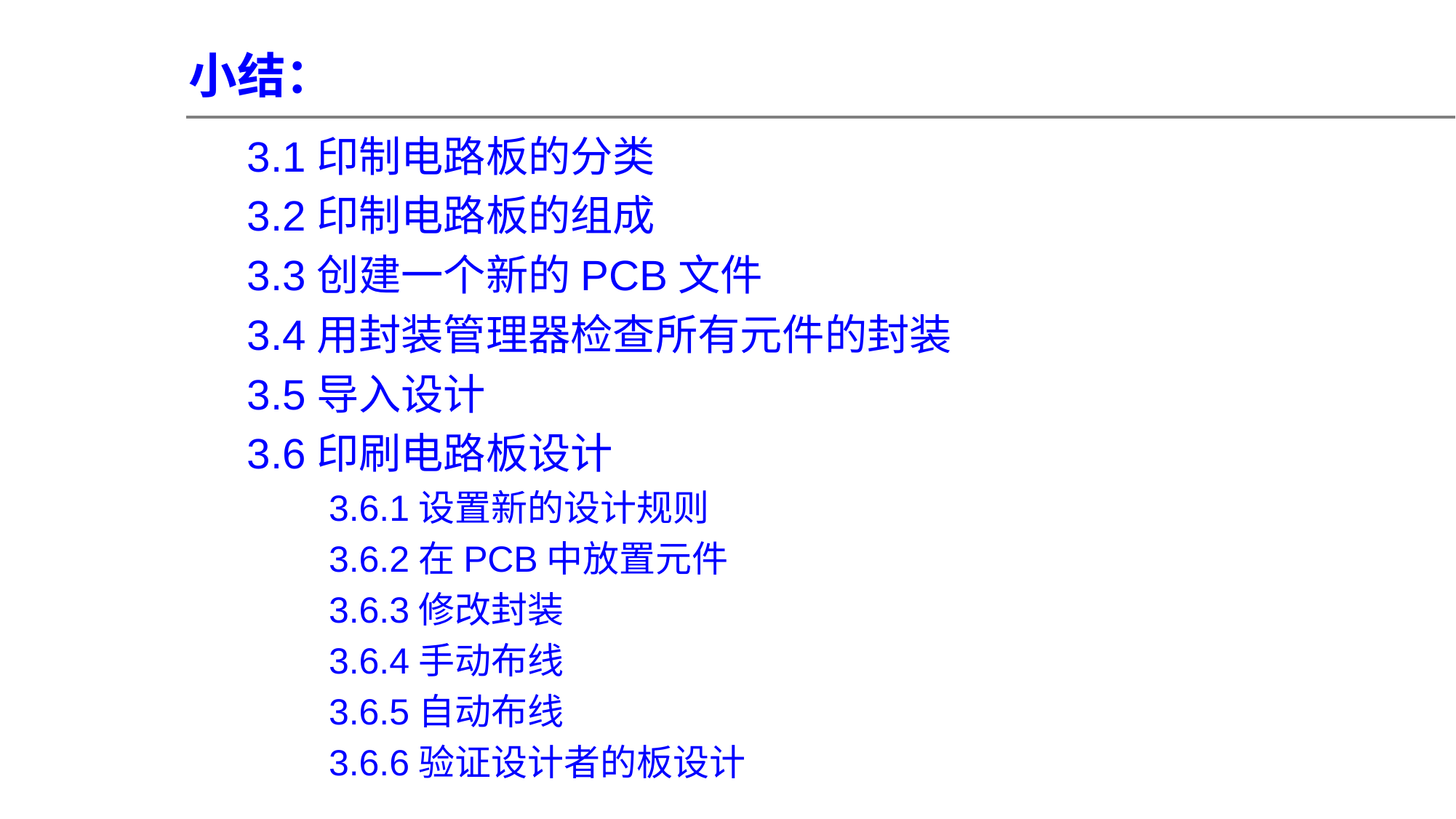

小结：
3.1印制电路板的分类
3.2印制电路板的组成
3.3创建一个新的PCB文件
3.4用封装管理器检查所有元件的封装
3.5导入设计
3.6印刷电路板设计
        3.6.1设置新的设计规则
        3.6.2在PCB中放置元件
        3.6.3修改封装
        3.6.4手动布线
        3.6.5自动布线
        3.6.6验证设计者的板设计